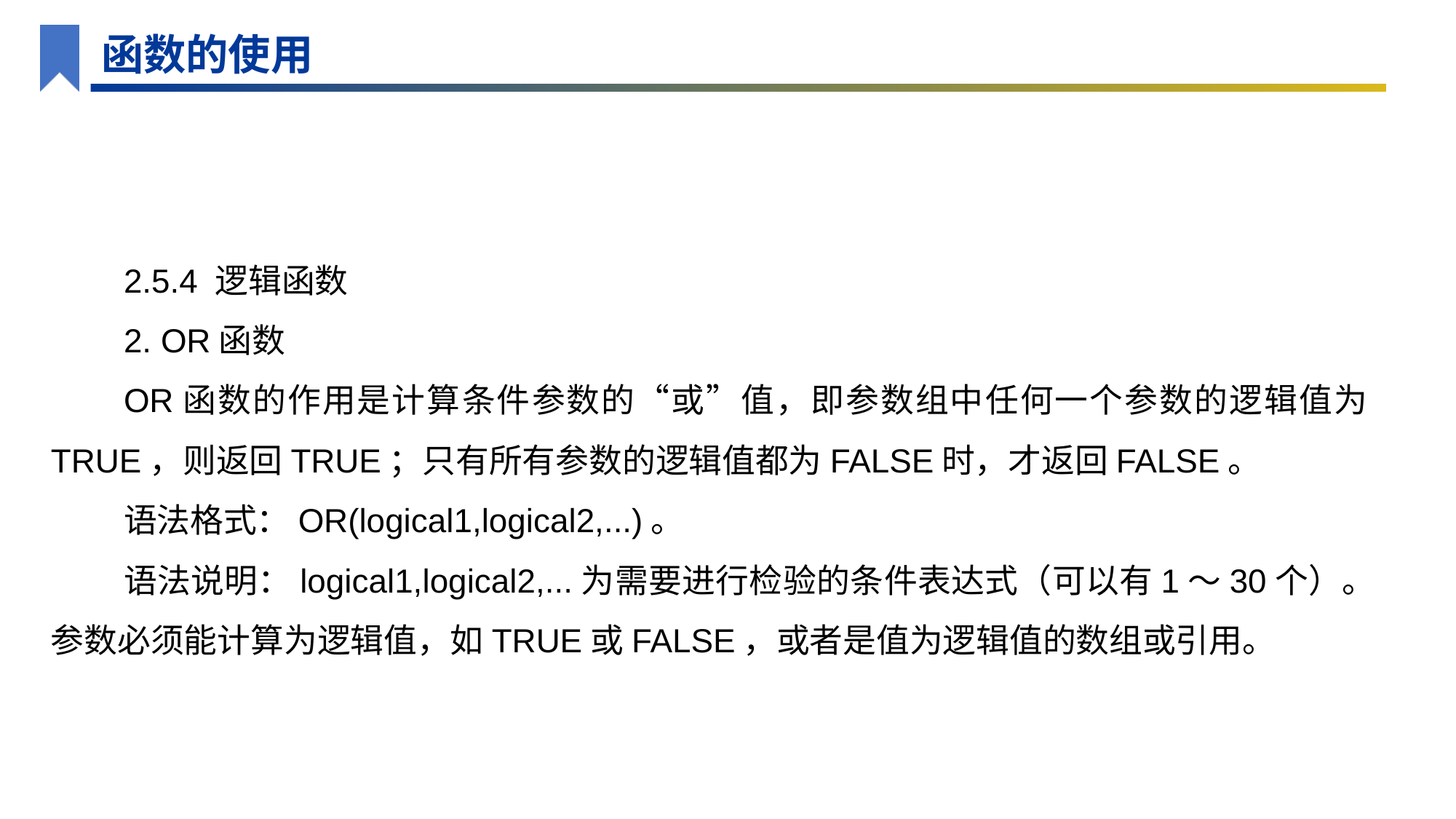

函数的使用
2.5.4 逻辑函数
2. OR函数
OR函数的作用是计算条件参数的“或”值，即参数组中任何一个参数的逻辑值为TRUE，则返回TRUE；只有所有参数的逻辑值都为FALSE时，才返回FALSE。
语法格式：OR(logical1,logical2,...)。
语法说明：logical1,logical2,...为需要进行检验的条件表达式（可以有1～30个）。参数必须能计算为逻辑值，如TRUE或FALSE，或者是值为逻辑值的数组或引用。